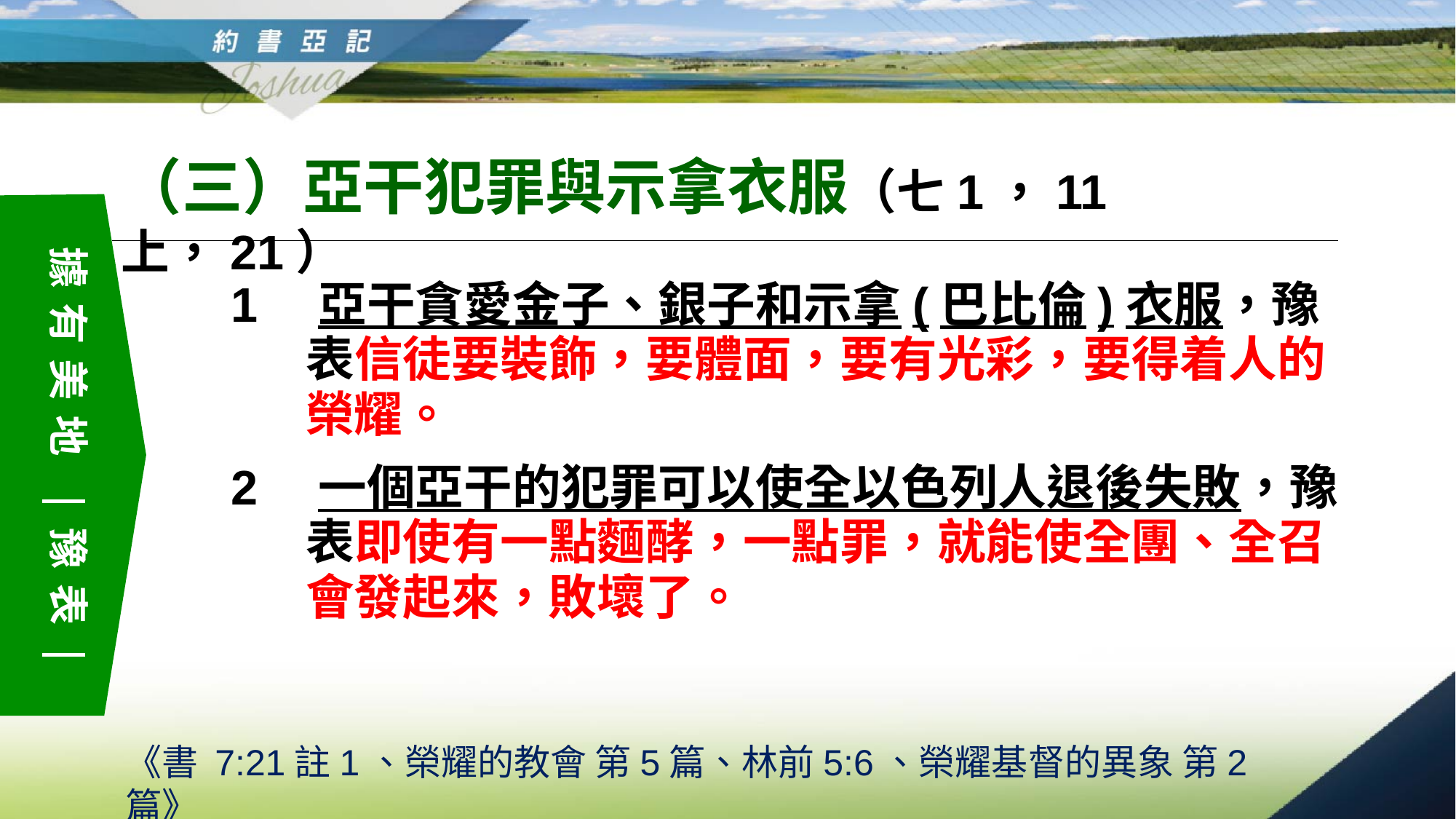

（三）亞干犯罪與示拿衣服（七1，11上，21）

據有美地　豫表
1　亞干貪愛金子、銀子和示拿(巴比倫)衣服，豫表信徒要裝飾，要體面，要有光彩，要得着人的榮耀。
2　一個亞干的犯罪可以使全以色列人退後失敗，豫表即使有一點麵酵，一點罪，就能使全團、全召會發起來，敗壞了。
《書 7:21註1、榮耀的教會 第5篇、林前5:6、榮耀基督的異象 第2篇》